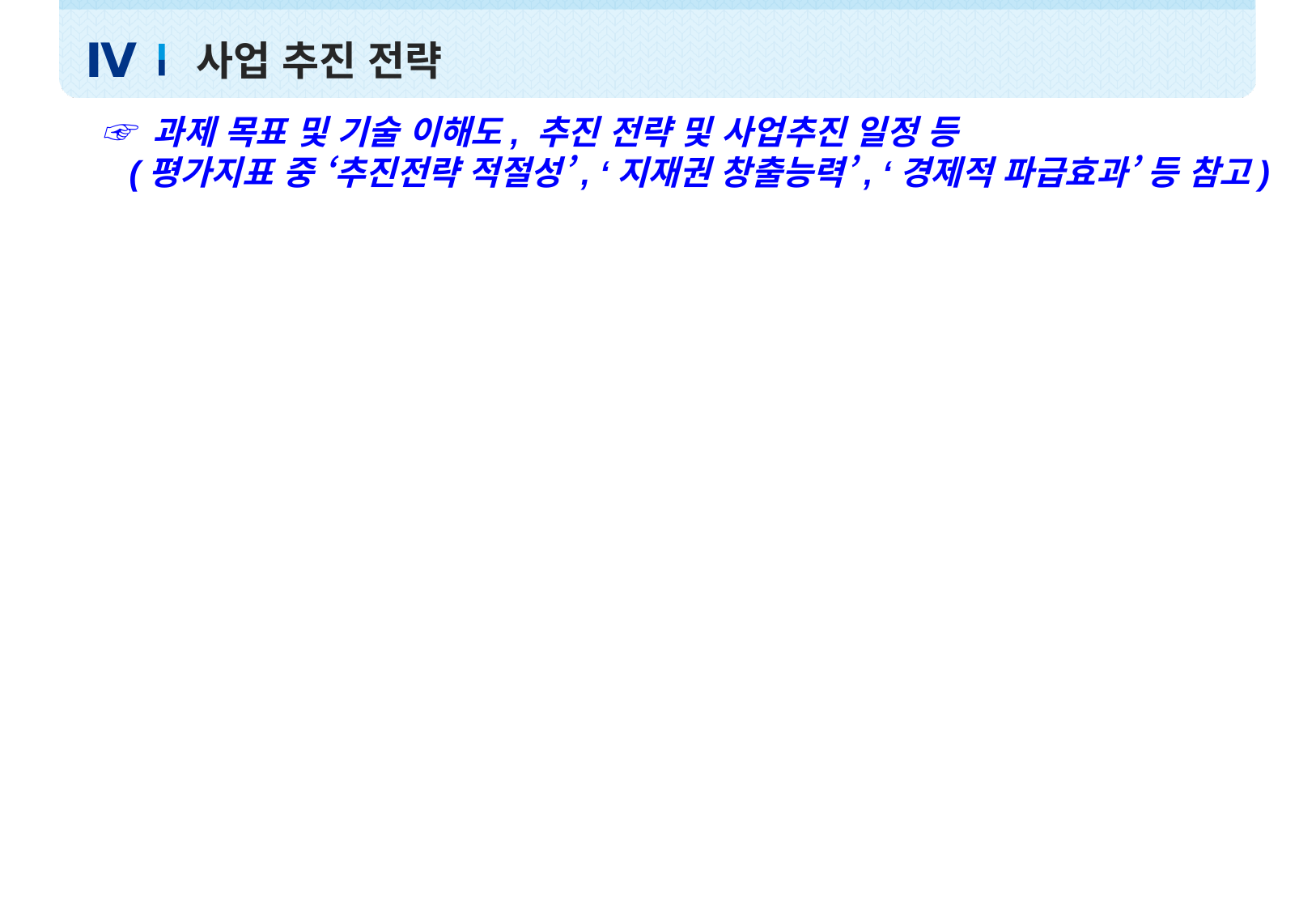

Ⅳ
사업 추진 전략
☞ 과제 목표 및 기술 이해도, 추진 전략 및 사업추진 일정 등
   (평가지표 중 ‘추진전략 적절성’, ‘지재권 창출능력’, ‘경제적 파급효과’ 등 참고)